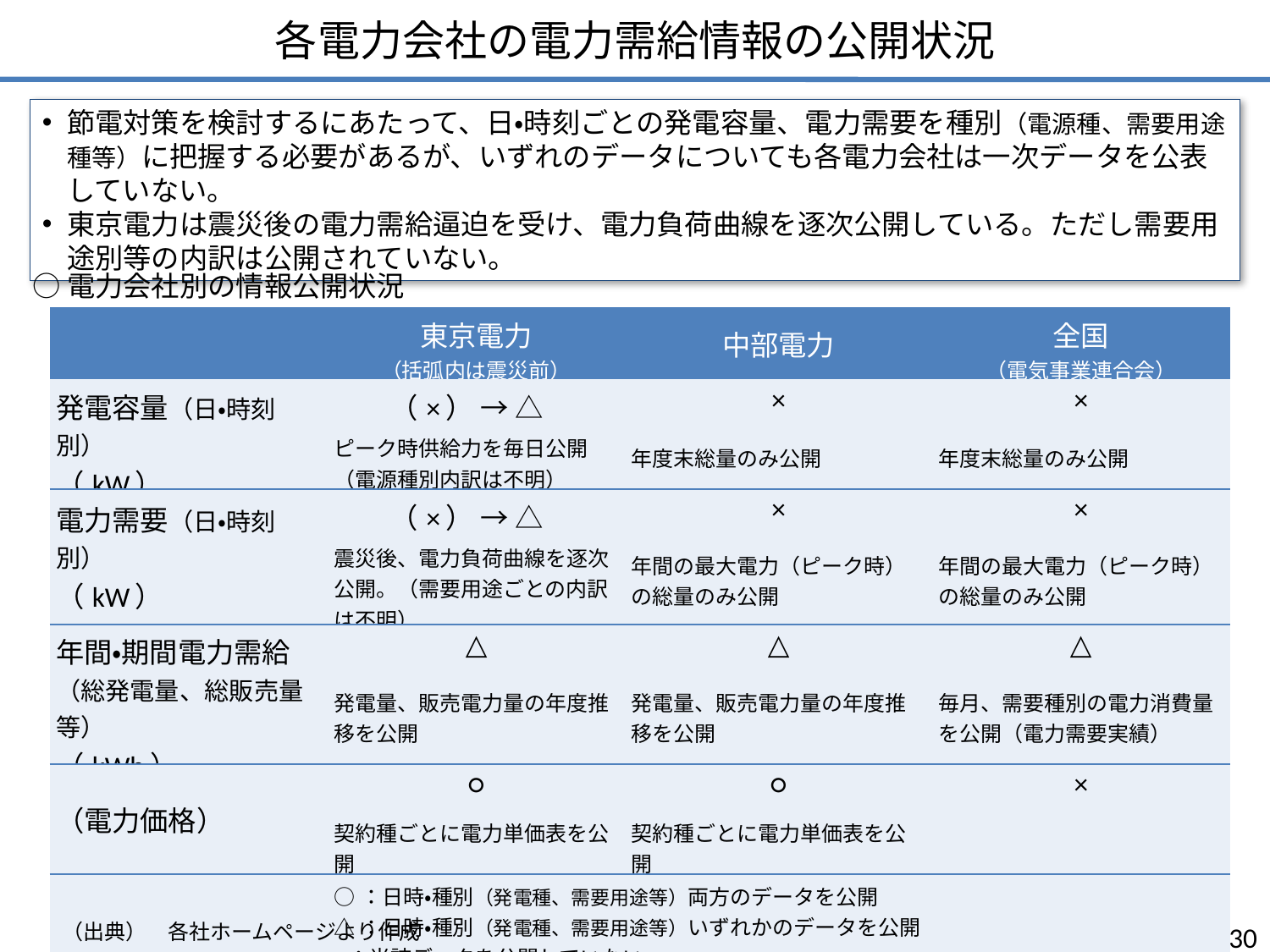

# 各電力会社の電力需給情報の公開状況
節電対策を検討するにあたって、日・時刻ごとの発電容量、電力需要を種別（電源種、需要用途種等）に把握する必要があるが、いずれのデータについても各電力会社は一次データを公表していない。
東京電力は震災後の電力需給逼迫を受け、電力負荷曲線を逐次公開している。ただし需要用途別等の内訳は公開されていない。
○電力会社別の情報公開状況
|  | 東京電力 （括弧内は震災前） | 中部電力 | 全国 （電気事業連合会） |
| --- | --- | --- | --- |
| 発電容量（日・時刻別） （kW） | （×） → △ | × | × |
|  | ピーク時供給力を毎日公開 （電源種別内訳は不明） | 年度末総量のみ公開 | 年度末総量のみ公開 |
| 電力需要（日・時刻別） （kW） | （×） → △ | × | × |
|  | 震災後、電力負荷曲線を逐次公開。（需要用途ごとの内訳は不明） | 年間の最大電力（ピーク時）の総量のみ公開 | 年間の最大電力（ピーク時）の総量のみ公開 |
| 年間・期間電力需給 （総発電量、総販売量等） （kWh） | △ | △ | △ |
|  | 発電量、販売電力量の年度推移を公開 | 発電量、販売電力量の年度推移を公開 | 毎月、需要種別の電力消費量を公開（電力需要実績） |
| （電力価格） | ○ | ○ | × |
|  | 契約種ごとに電力単価表を公開 | 契約種ごとに電力単価表を公開 |  |
|  | ○：日時・種別（発電種、需要用途等）両方のデータを公開 △：日時・種別（発電種、需要用途等）いずれかのデータを公開 ×：当該データを公開していない |  |  |
（出典）　各社ホームページより作成
30